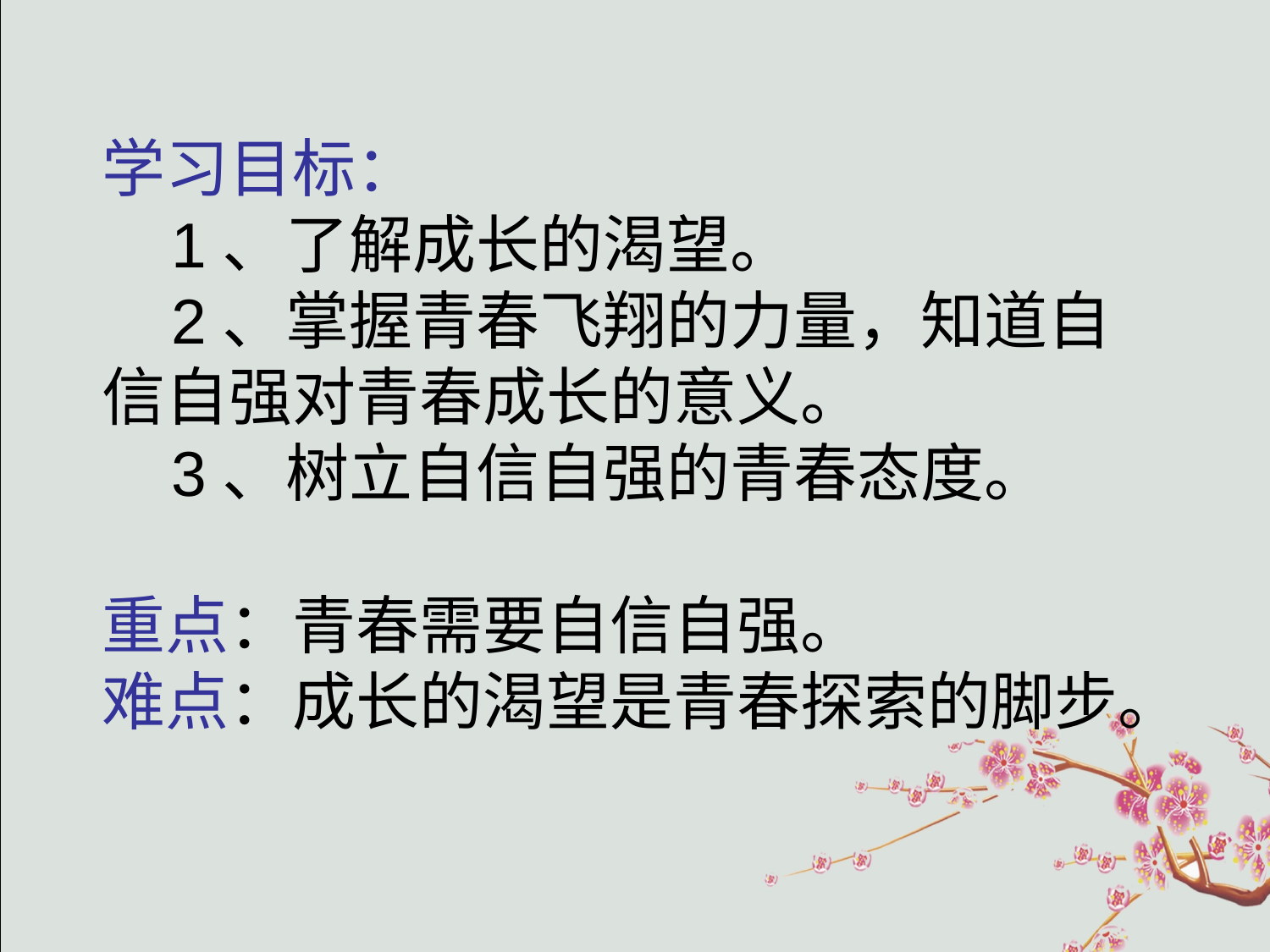

学习目标：
    1、了解成长的渴望。
    2、掌握青春飞翔的力量，知道自信自强对青春成长的意义。
    3、树立自信自强的青春态度。

重点：青春需要自信自强。
难点：成长的渴望是青春探索的脚步。